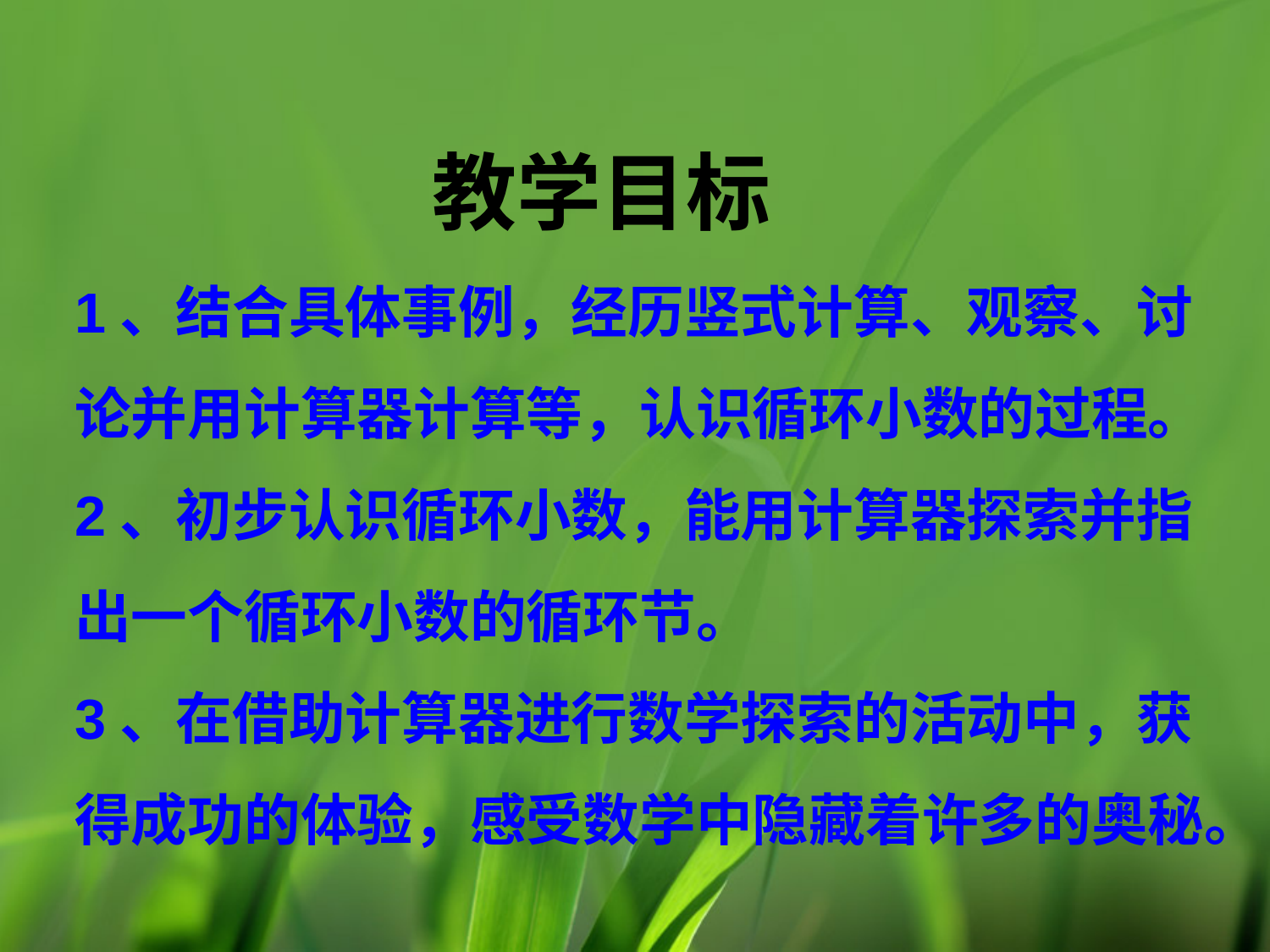

教学目标
1、结合具体事例，经历竖式计算、观察、讨论并用计算器计算等，认识循环小数的过程。
2、初步认识循环小数，能用计算器探索并指出一个循环小数的循环节。
3、在借助计算器进行数学探索的活动中，获得成功的体验，感受数学中隐藏着许多的奥秘。